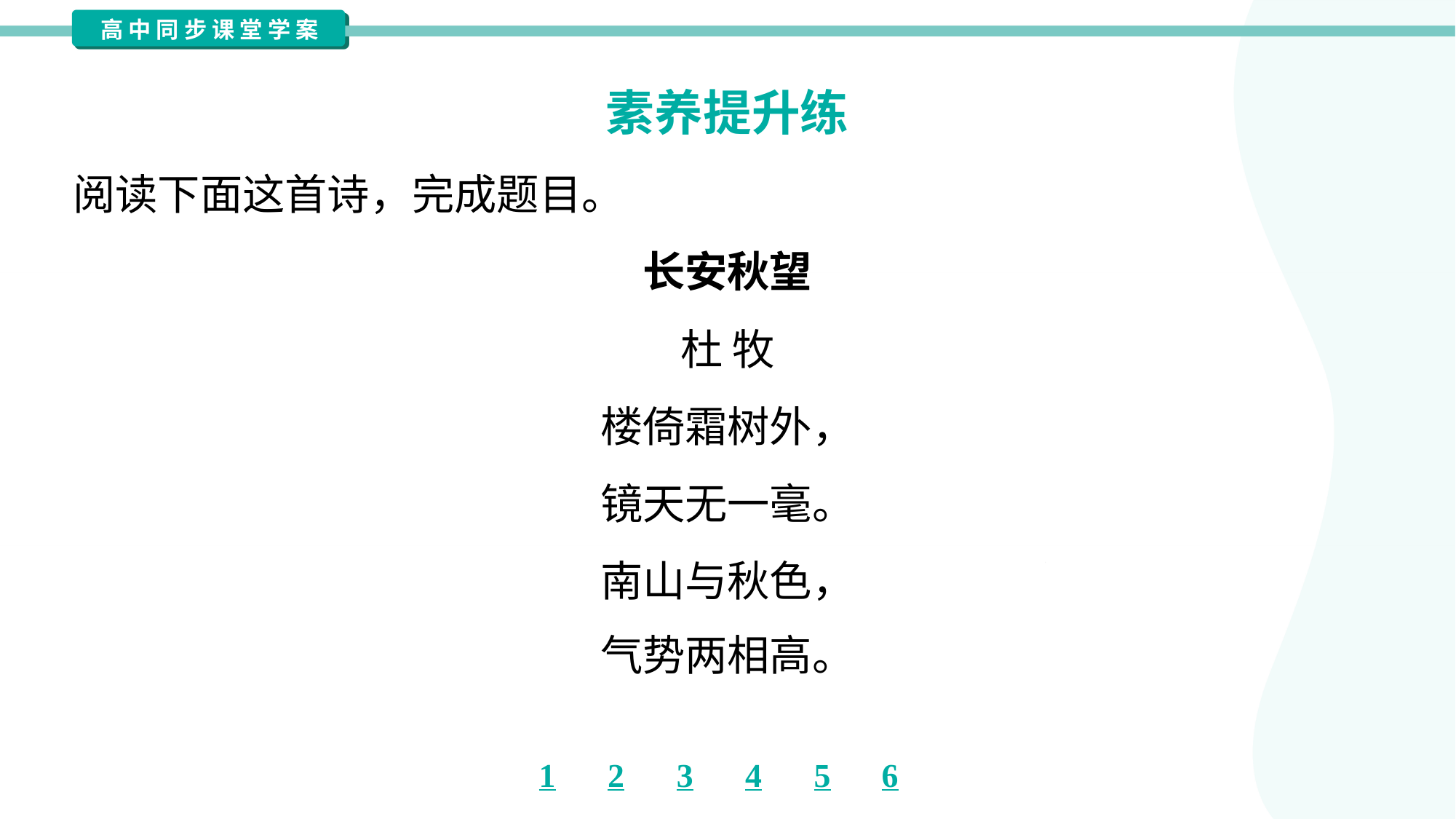

素养提升练
阅读下面这首诗，完成题目。
长安秋望
杜 牧
楼倚霜树外，
镜天无一毫。
南山与秋色，
气势两相高。